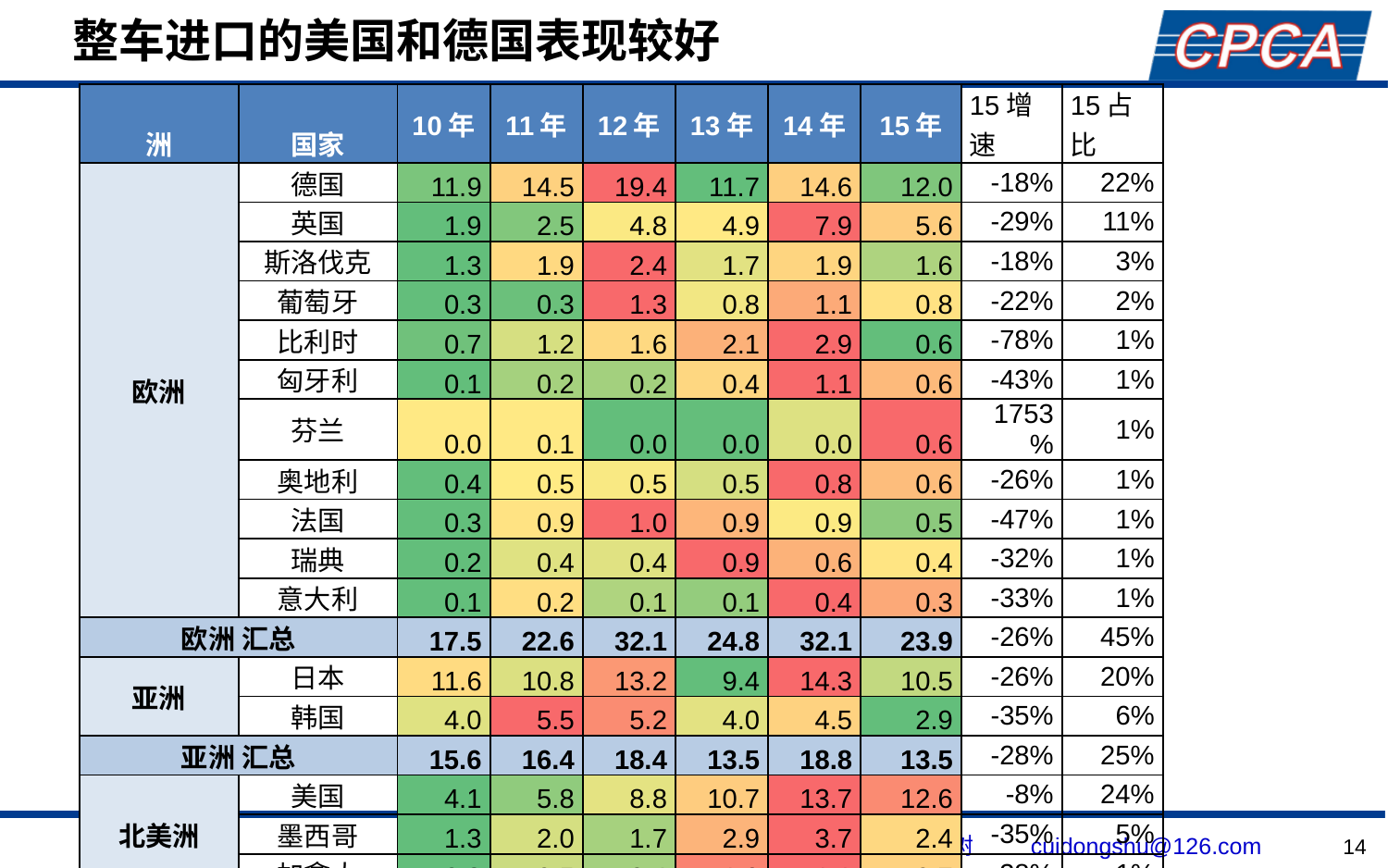

# 整车进口的美国和德国表现较好
| 洲 | 国家 | 10年 | 11年 | 12年 | 13年 | 14年 | 15年 | 15增速 | 15占比 |
| --- | --- | --- | --- | --- | --- | --- | --- | --- | --- |
| 欧洲 | 德国 | 11.9 | 14.5 | 19.4 | 11.7 | 14.6 | 12.0 | -18% | 22% |
|  | 英国 | 1.9 | 2.5 | 4.8 | 4.9 | 7.9 | 5.6 | -29% | 11% |
|  | 斯洛伐克 | 1.3 | 1.9 | 2.4 | 1.7 | 1.9 | 1.6 | -18% | 3% |
|  | 葡萄牙 | 0.3 | 0.3 | 1.3 | 0.8 | 1.1 | 0.8 | -22% | 2% |
|  | 比利时 | 0.7 | 1.2 | 1.6 | 2.1 | 2.9 | 0.6 | -78% | 1% |
|  | 匈牙利 | 0.1 | 0.2 | 0.2 | 0.4 | 1.1 | 0.6 | -43% | 1% |
|  | 芬兰 | 0.0 | 0.1 | 0.0 | 0.0 | 0.0 | 0.6 | 1753% | 1% |
|  | 奥地利 | 0.4 | 0.5 | 0.5 | 0.5 | 0.8 | 0.6 | -26% | 1% |
|  | 法国 | 0.3 | 0.9 | 1.0 | 0.9 | 0.9 | 0.5 | -47% | 1% |
|  | 瑞典 | 0.2 | 0.4 | 0.4 | 0.9 | 0.6 | 0.4 | -32% | 1% |
|  | 意大利 | 0.1 | 0.2 | 0.1 | 0.1 | 0.4 | 0.3 | -33% | 1% |
| 欧洲 汇总 |  | 17.5 | 22.6 | 32.1 | 24.8 | 32.1 | 23.9 | -26% | 45% |
| 亚洲 | 日本 | 11.6 | 10.8 | 13.2 | 9.4 | 14.3 | 10.5 | -26% | 20% |
|  | 韩国 | 4.0 | 5.5 | 5.2 | 4.0 | 4.5 | 2.9 | -35% | 6% |
| 亚洲 汇总 |  | 15.6 | 16.4 | 18.4 | 13.5 | 18.8 | 13.5 | -28% | 25% |
| 北美洲 | 美国 | 4.1 | 5.8 | 8.8 | 10.7 | 13.7 | 12.6 | -8% | 24% |
|  | 墨西哥 | 1.3 | 2.0 | 1.7 | 2.9 | 3.7 | 2.4 | -35% | 5% |
|  | 加拿大 | 0.3 | 0.5 | 0.4 | 1.0 | 1.1 | 0.7 | -38% | 1% |
| 北美洲 汇总 |  | 5.8 | 8.2 | 10.9 | 14.6 | 18.5 | 15.8 | -15% | 30% |
| 总计 |  | 38.8 | 47.2 | 61.4 | 53.1 | 69.5 | 53.2 | -24% | 100% |
14